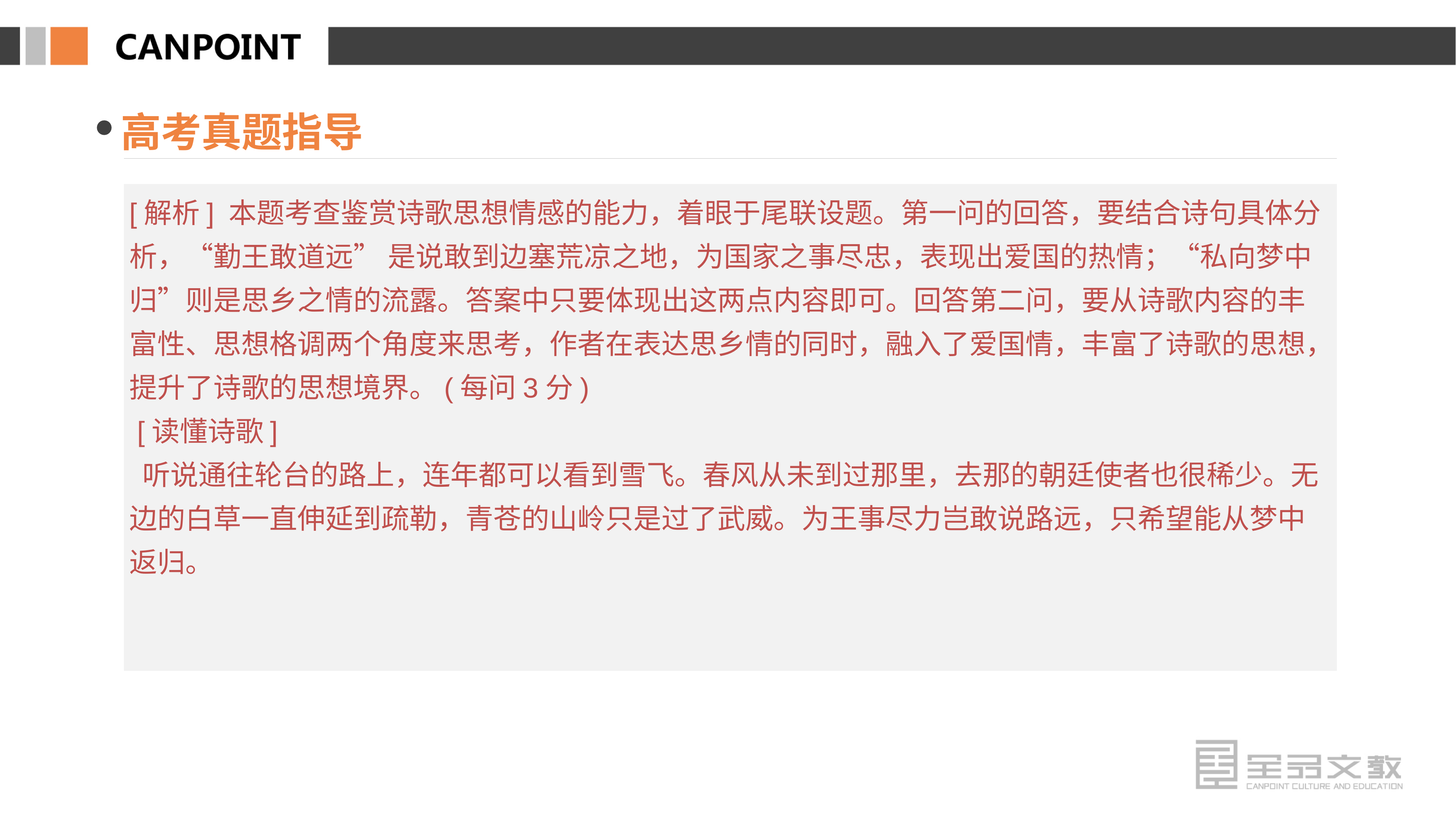

高考真题指导

[解析] 本题考查鉴赏诗歌思想情感的能力，着眼于尾联设题。第一问的回答，要结合诗句具体分析，“勤王敢道远” 是说敢到边塞荒凉之地，为国家之事尽忠，表现出爱国的热情；“私向梦中归”则是思乡之情的流露。答案中只要体现出这两点内容即可。回答第二问，要从诗歌内容的丰富性、思想格调两个角度来思考，作者在表达思乡情的同时，融入了爱国情，丰富了诗歌的思想，提升了诗歌的思想境界。(每问3分)
 [读懂诗歌]
 听说通往轮台的路上，连年都可以看到雪飞。春风从未到过那里，去那的朝廷使者也很稀少。无边的白草一直伸延到疏勒，青苍的山岭只是过了武威。为王事尽力岂敢说路远，只希望能从梦中返归。